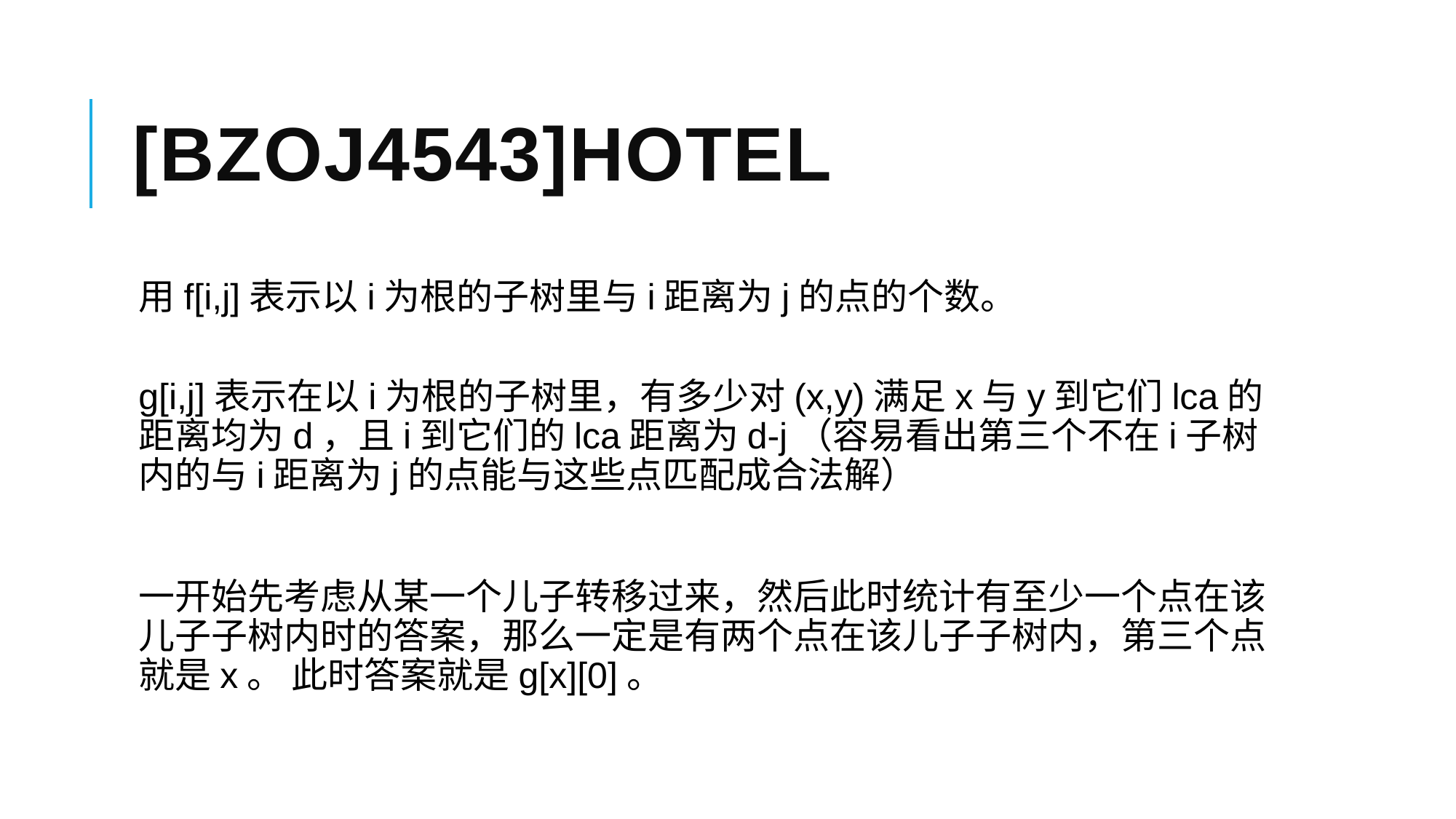

# [bzoj4543]Hotel
用f[i,j]表示以i为根的子树里与i距离为j的点的个数。
 
g[i,j]表示在以i为根的子树里，有多少对(x,y)满足x与y到它们lca的距离均为d，且i到它们的lca距离为d-j（容易看出第三个不在i子树内的与i距离为j的点能与这些点匹配成合法解）

一开始先考虑从某一个儿子转移过来，然后此时统计有至少一个点在该儿子子树内时的答案，那么一定是有两个点在该儿子子树内，第三个点就是x。 此时答案就是g[x][0]。